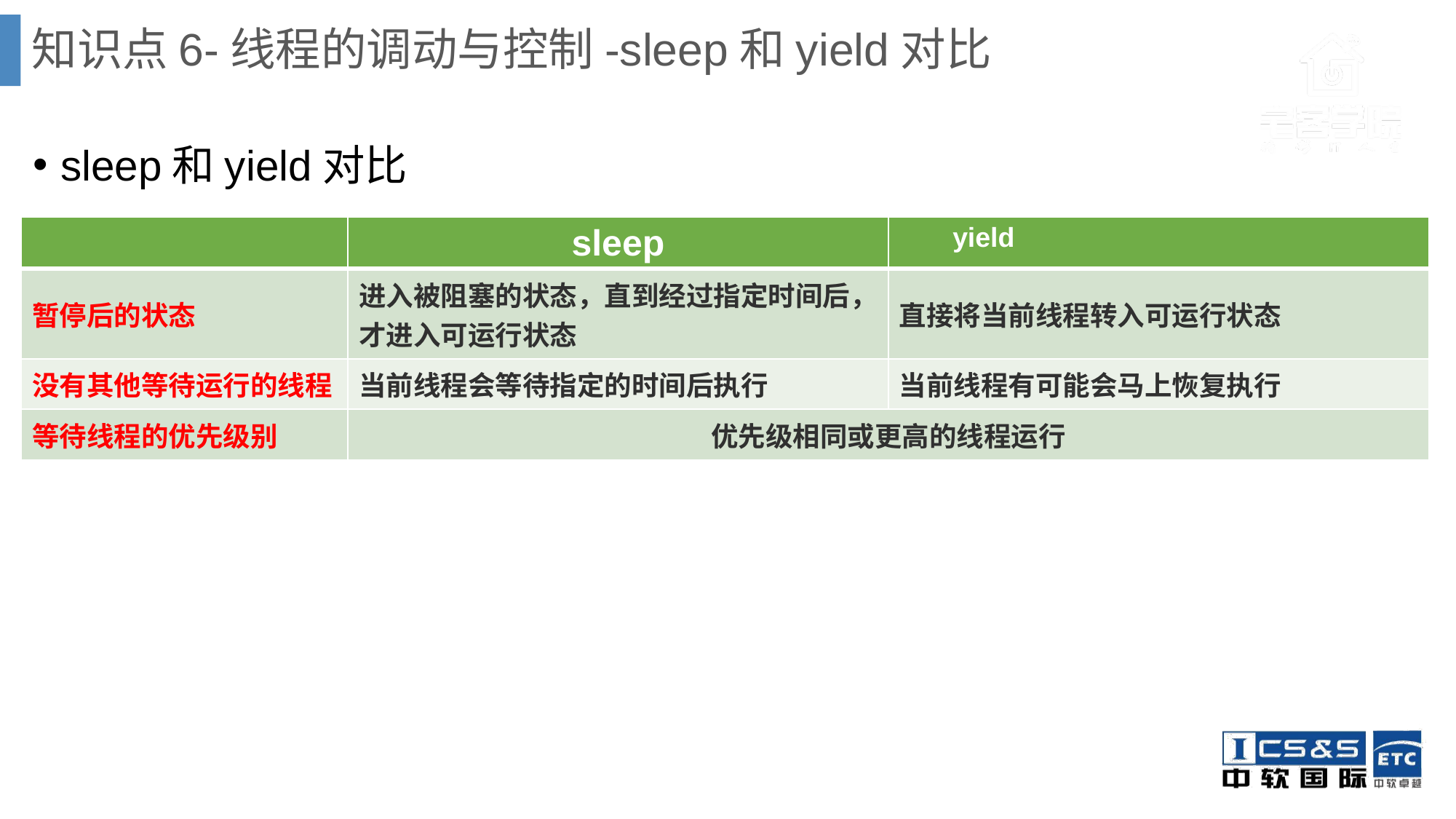

# 知识点6-线程的调动与控制-sleep和yield对比
sleep和yield对比

|  | sleep | yield |
| --- | --- | --- |
| 暂停后的状态 | 进入被阻塞的状态，直到经过指定时间后，才进入可运行状态 | 直接将当前线程转入可运行状态 |
| 没有其他等待运行的线程 | 当前线程会等待指定的时间后执行 | 当前线程有可能会马上恢复执行 |
| 等待线程的优先级别 | 优先级相同或更高的线程运行 |  |